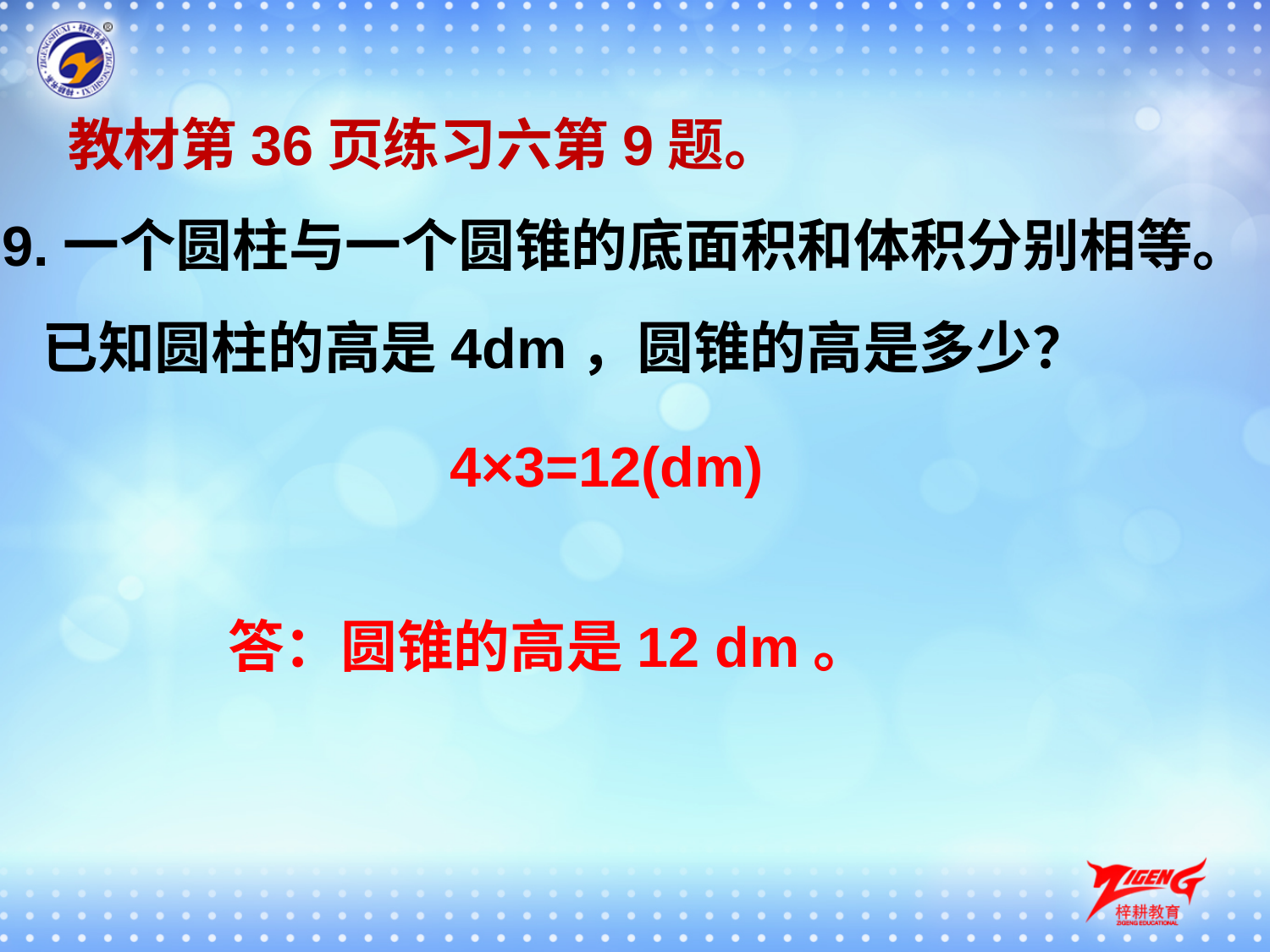

教材第36页练习六第9题。
9.一个圆柱与一个圆锥的底面积和体积分别相等。
  已知圆柱的高是4dm，圆锥的高是多少？
4×3=12(dm)
答：圆锥的高是12 dm。